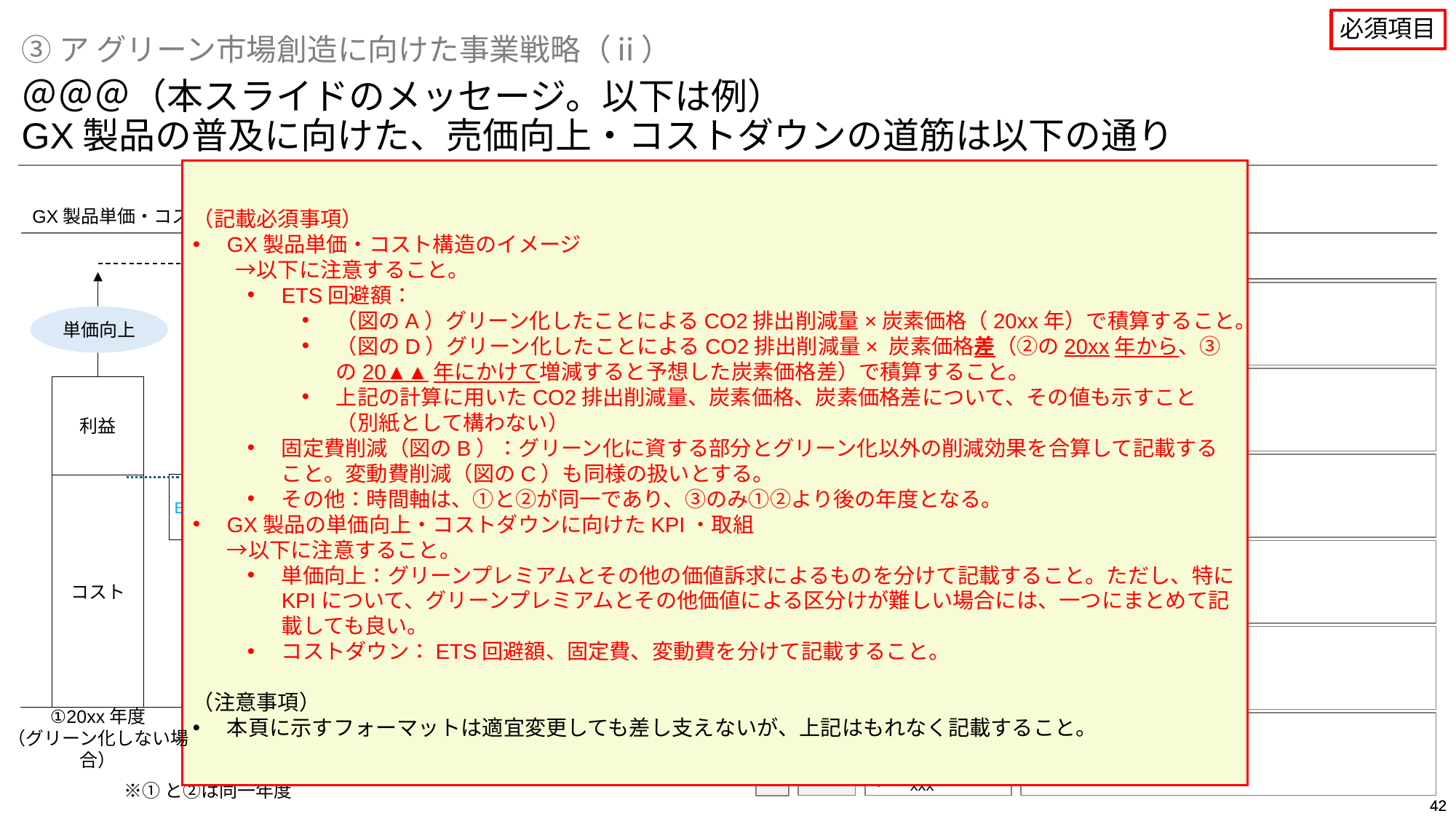

必須項目
③ア グリーン市場創造に向けた事業戦略（ⅱ）
＠＠＠（本スライドのメッセージ。以下は例）
GX製品の普及に向けた、売価向上・コストダウンの道筋は以下の通り
（記載必須事項）
GX製品単価・コスト構造のイメージ
　　→以下に注意すること。
ETS回避額：
（図のA）グリーン化したことによるCO2排出削減量×炭素価格（20xx年）で積算すること。
（図のD）グリーン化したことによるCO2排出削減量× 炭素価格差（②の20xx年から、③の20▲▲年にかけて増減すると予想した炭素価格差）で積算すること。
上記の計算に用いたCO2排出削減量、炭素価格、炭素価格差について、その値も示すこと（別紙として構わない）
固定費削減（図のB）：グリーン化に資する部分とグリーン化以外の削減効果を合算して記載すること。変動費削減（図のC）も同様の扱いとする。
その他：時間軸は、①と②が同一であり、③のみ①②より後の年度となる。
GX製品の単価向上・コストダウンに向けたKPI・取組
→以下に注意すること。
単価向上：グリーンプレミアムとその他の価値訴求によるものを分けて記載すること。ただし、特にKPIについて、グリーンプレミアムとその他価値による区分けが難しい場合には、一つにまとめて記載しても良い。
コストダウン：ETS回避額、固定費、変動費を分けて記載すること。

（注意事項）
本頁に示すフォーマットは適宜変更しても差し支えないが、上記はもれなく記載すること。
GX製品単価・コスト構造のイメージ
GX製品の単価向上・コストダウンに向けたKPI・取組
項目
KPI
実施する取組
利益
利益
グリーン化コスト
（CAPEX）

グリーン化コスト
（OPEX）
コスト
B
コストダウン
単価向上
グリーン
プレミ
アム
【目標向上額】
xxx
【目標時期】
xxx
xxx

単価向上

固定費
削減
C

変動費
削減

その他
【目標向上額】
xxx
【目標時期】
xxx

xxx

D
利益
コスト

ETS
回避額

A
コストダウン
ETS
回避額A
【目標削減額】
xxx
【目標時期】
xxx
xxx

グリーン化コスト
（CAPEX）

グリーン化コスト
（OPEX）
ETS回避額
固定費B
【目標削減額】
xxx
【目標時期】
xxx
xxx

コスト
変動費C
【目標削減額】
xxx
【目標時期】
xxx

xxx

①20xx年度
（グリーン化しない場合）
②20xx年度
（グリーン製品製造開始時）
③20▲▲年度
（グリーン製品
製造開始x年後）
ETS
回避額D
【目標削減額】
xxx
【目標時期】
xxx

xxx

※①と②は同一年度